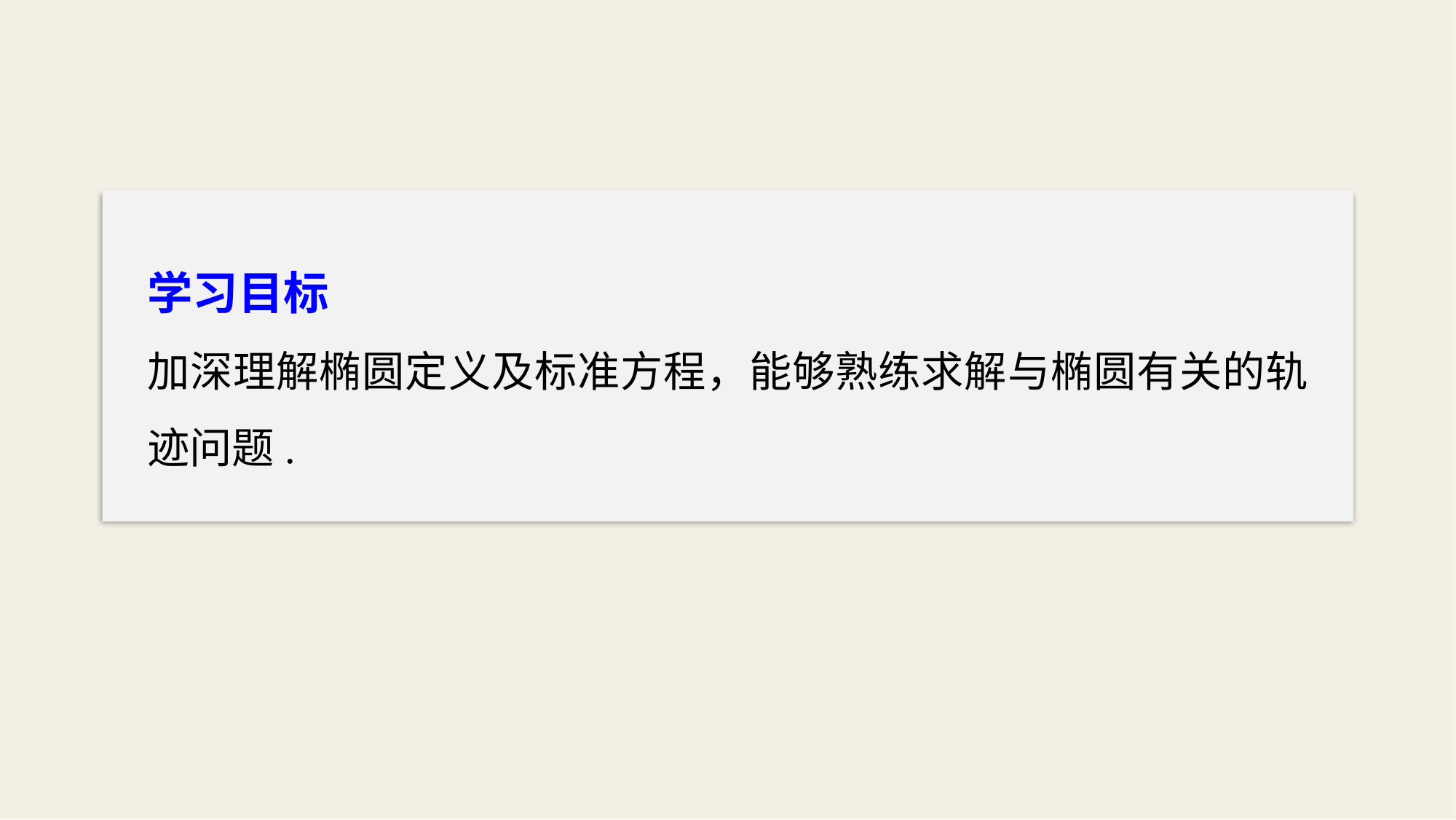

学习目标
加深理解椭圆定义及标准方程，能够熟练求解与椭圆有关的轨迹问题.